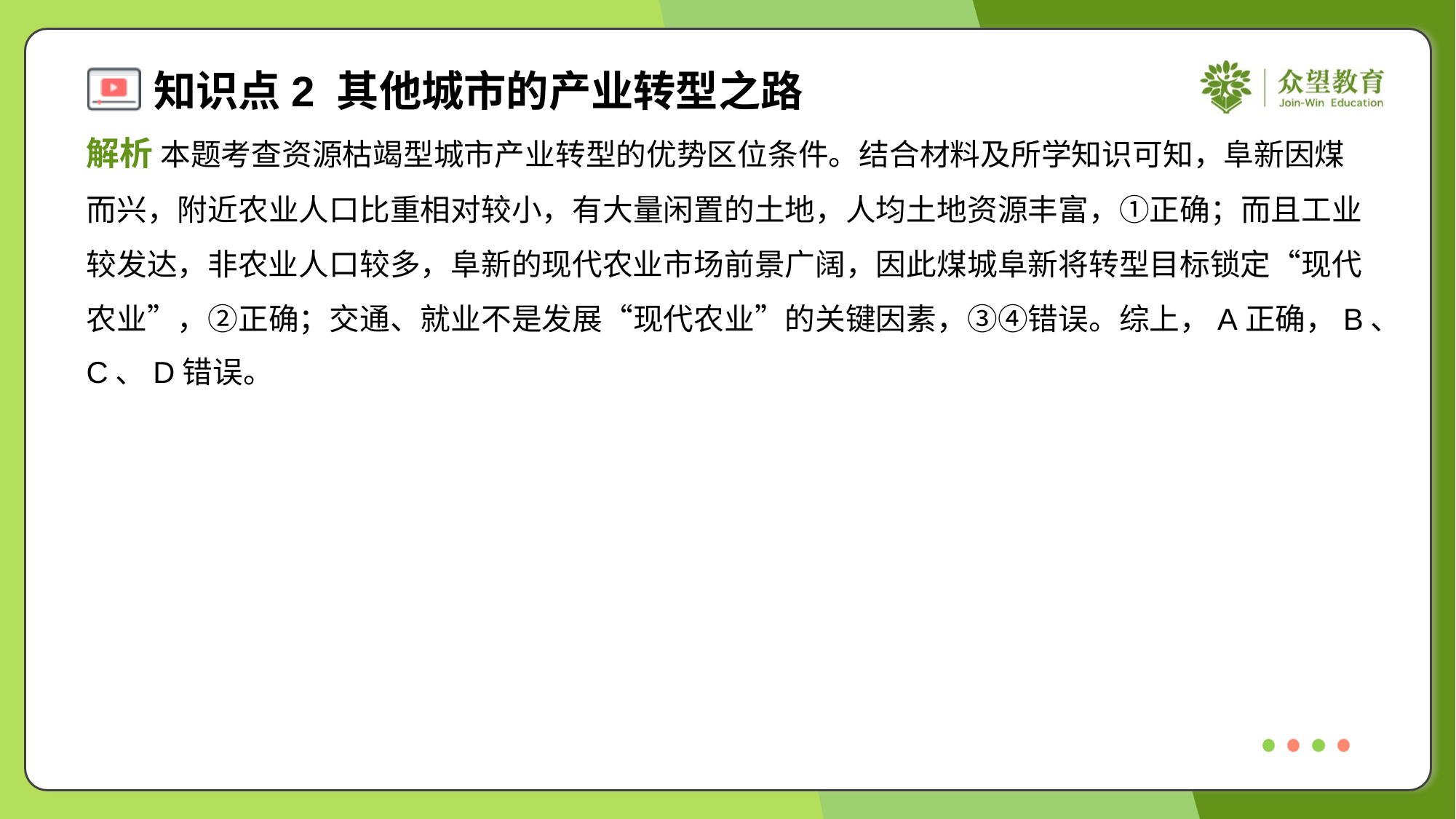

解析 本题考查资源枯竭型城市产业转型的优势区位条件。结合材料及所学知识可知，阜新因煤
而兴，附近农业人口比重相对较小，有大量闲置的土地，人均土地资源丰富，①正确；而且工业
较发达，非农业人口较多，阜新的现代农业市场前景广阔，因此煤城阜新将转型目标锁定“现代
农业”，②正确；交通、就业不是发展“现代农业”的关键因素，③④错误。综上，A正确，B、
C、D错误。